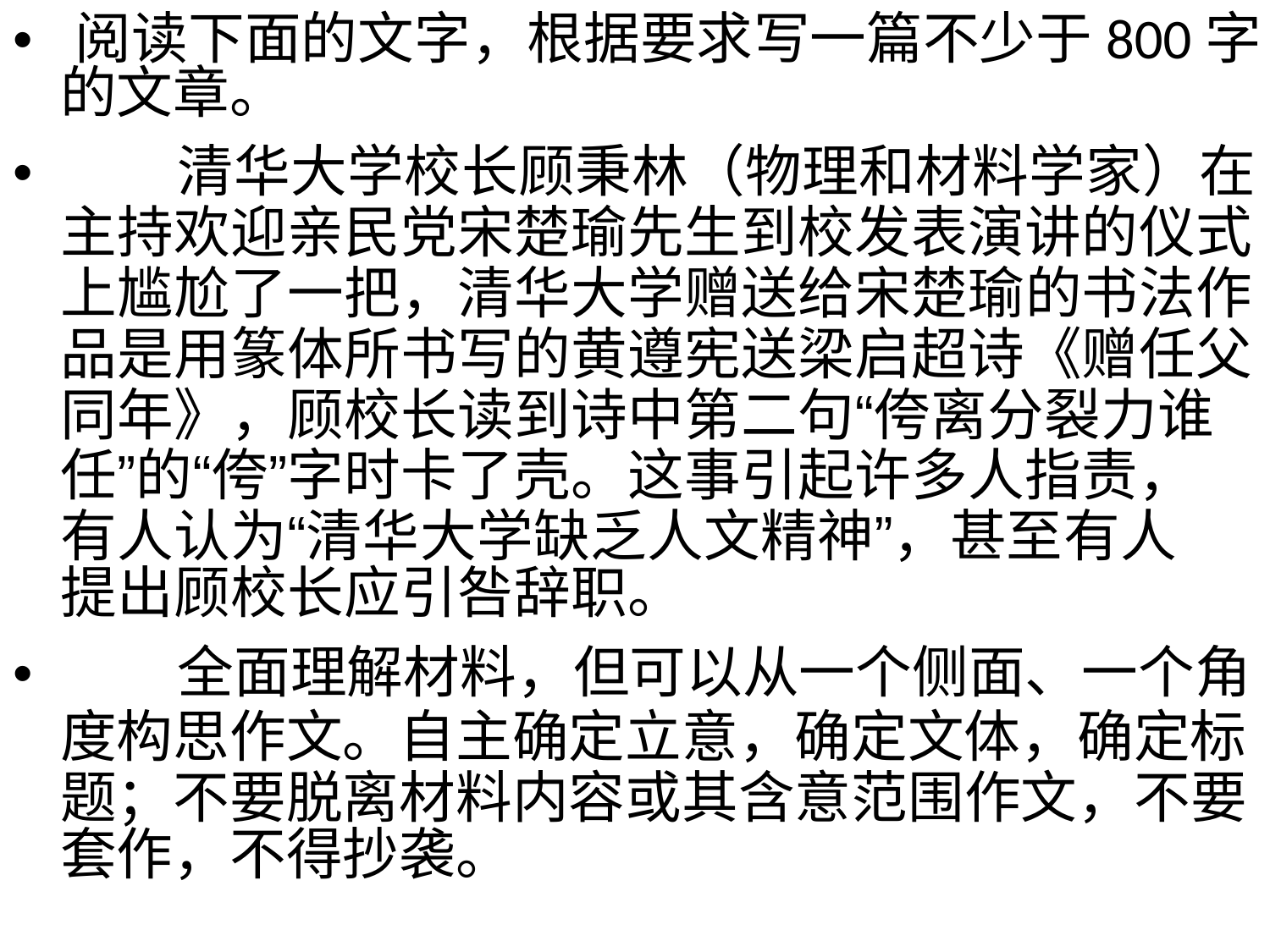

• 阅读下面的文字，根据要求写一篇不少于800字
的文章。
• 清华大学校长顾秉林（物理和材料学家）在
主持欢迎亲民党宋楚瑜先生到校发表演讲的仪式
上尴尬了一把，清华大学赠送给宋楚瑜的书法作
品是用篆体所书写的黄遵宪送梁启超诗《赠任父
同年》，顾校长读到诗中第二句“侉离分裂力谁
任”的“侉”字时卡了壳。这事引起许多人指责，
有人认为“清华大学缺乏人文精神”，甚至有人
提出顾校长应引咎辞职。
• 全面理解材料，但可以从一个侧面、一个角
度构思作文。自主确定立意，确定文体，确定标
题；不要脱离材料内容或其含意范围作文，不要
套作，不得抄袭。